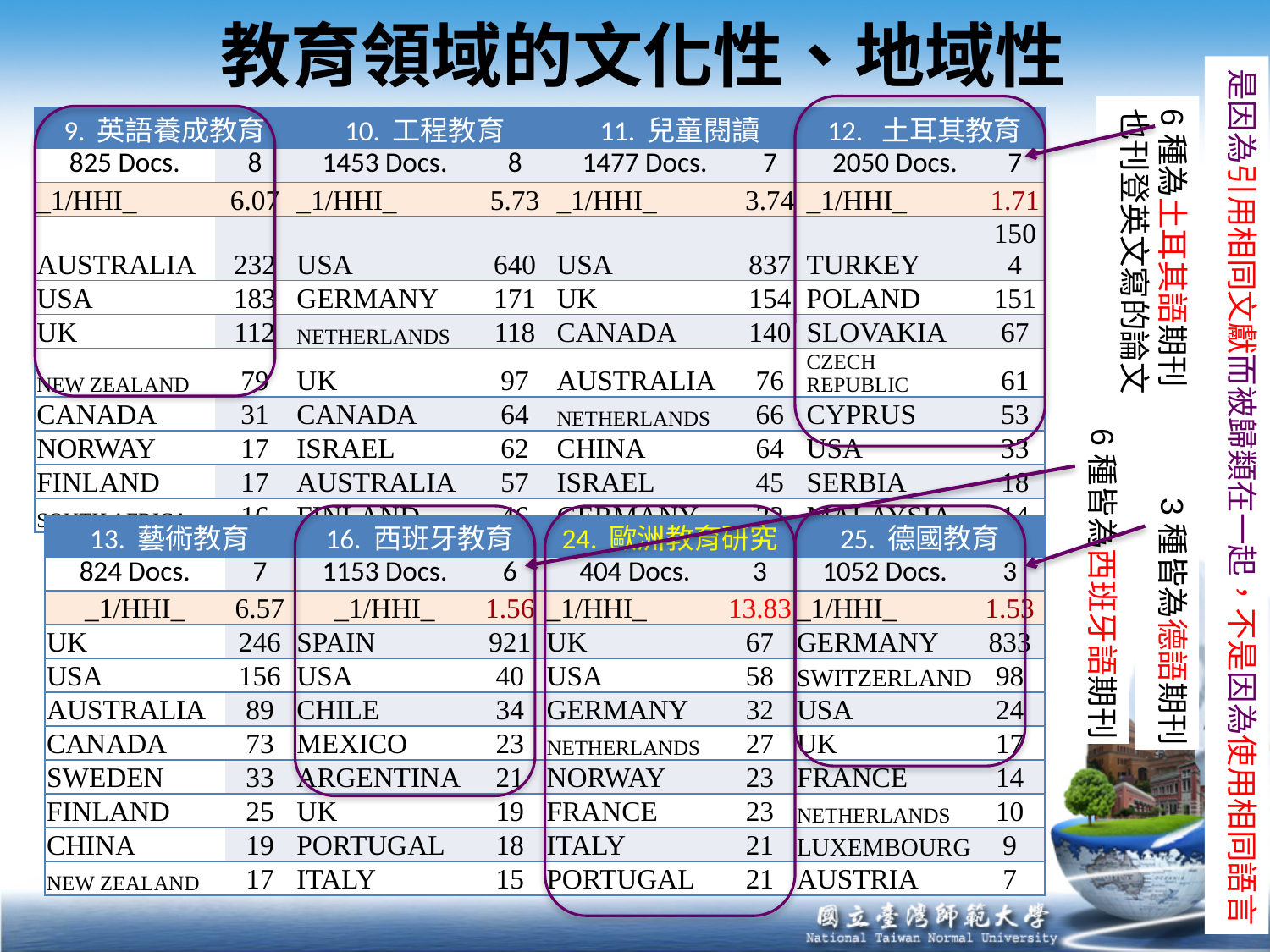

# 教育領域的文化性、地域性
是因為引用相同文獻而被歸類在一起，不是因為使用相同語言

6種為土耳其語期刊
也刊登英文寫的論文

| 9. 英語養成教育 |  | 10. 工程教育 |  | 11. 兒童閱讀 |  | 12. 土耳其教育 |  |
| --- | --- | --- | --- | --- | --- | --- | --- |
| 825 Docs. | 8 | 1453 Docs. | 8 | 1477 Docs. | 7 | 2050 Docs. | 7 |
| \_1/HHI\_ | 6.07 | \_1/HHI\_ | 5.73 | \_1/HHI\_ | 3.74 | \_1/HHI\_ | 1.71 |
| AUSTRALIA | 232 | USA | 640 | USA | 837 | TURKEY | 1504 |
| USA | 183 | GERMANY | 171 | UK | 154 | POLAND | 151 |
| UK | 112 | NETHERLANDS | 118 | CANADA | 140 | SLOVAKIA | 67 |
| NEW ZEALAND | 79 | UK | 97 | AUSTRALIA | 76 | CZECH REPUBLIC | 61 |
| CANADA | 31 | CANADA | 64 | NETHERLANDS | 66 | CYPRUS | 53 |
| NORWAY | 17 | ISRAEL | 62 | CHINA | 64 | USA | 33 |
| FINLAND | 17 | AUSTRALIA | 57 | ISRAEL | 45 | SERBIA | 18 |
| SOUTH AFRICA | 16 | FINLAND | 46 | GERMANY | 32 | MALAYSIA | 14 |
6種皆為西班牙語期刊
3種皆為德語期刊

| 13. 藝術教育 |  | 16. 西班牙教育 |  | 24. 歐洲教育研究 |  | 25. 德國教育 |  |
| --- | --- | --- | --- | --- | --- | --- | --- |
| 824 Docs. | 7 | 1153 Docs. | 6 | 404 Docs. | 3 | 1052 Docs. | 3 |
| \_1/HHI\_ | 6.57 | \_1/HHI\_ | 1.56 | \_1/HHI\_ | 13.83 | \_1/HHI\_ | 1.53 |
| UK | 246 | SPAIN | 921 | UK | 67 | GERMANY | 833 |
| USA | 156 | USA | 40 | USA | 58 | SWITZERLAND | 98 |
| AUSTRALIA | 89 | CHILE | 34 | GERMANY | 32 | USA | 24 |
| CANADA | 73 | MEXICO | 23 | NETHERLANDS | 27 | UK | 17 |
| SWEDEN | 33 | ARGENTINA | 21 | NORWAY | 23 | FRANCE | 14 |
| FINLAND | 25 | UK | 19 | FRANCE | 23 | NETHERLANDS | 10 |
| CHINA | 19 | PORTUGAL | 18 | ITALY | 21 | LUXEMBOURG | 9 |
| NEW ZEALAND | 17 | ITALY | 15 | PORTUGAL | 21 | AUSTRIA | 7 |